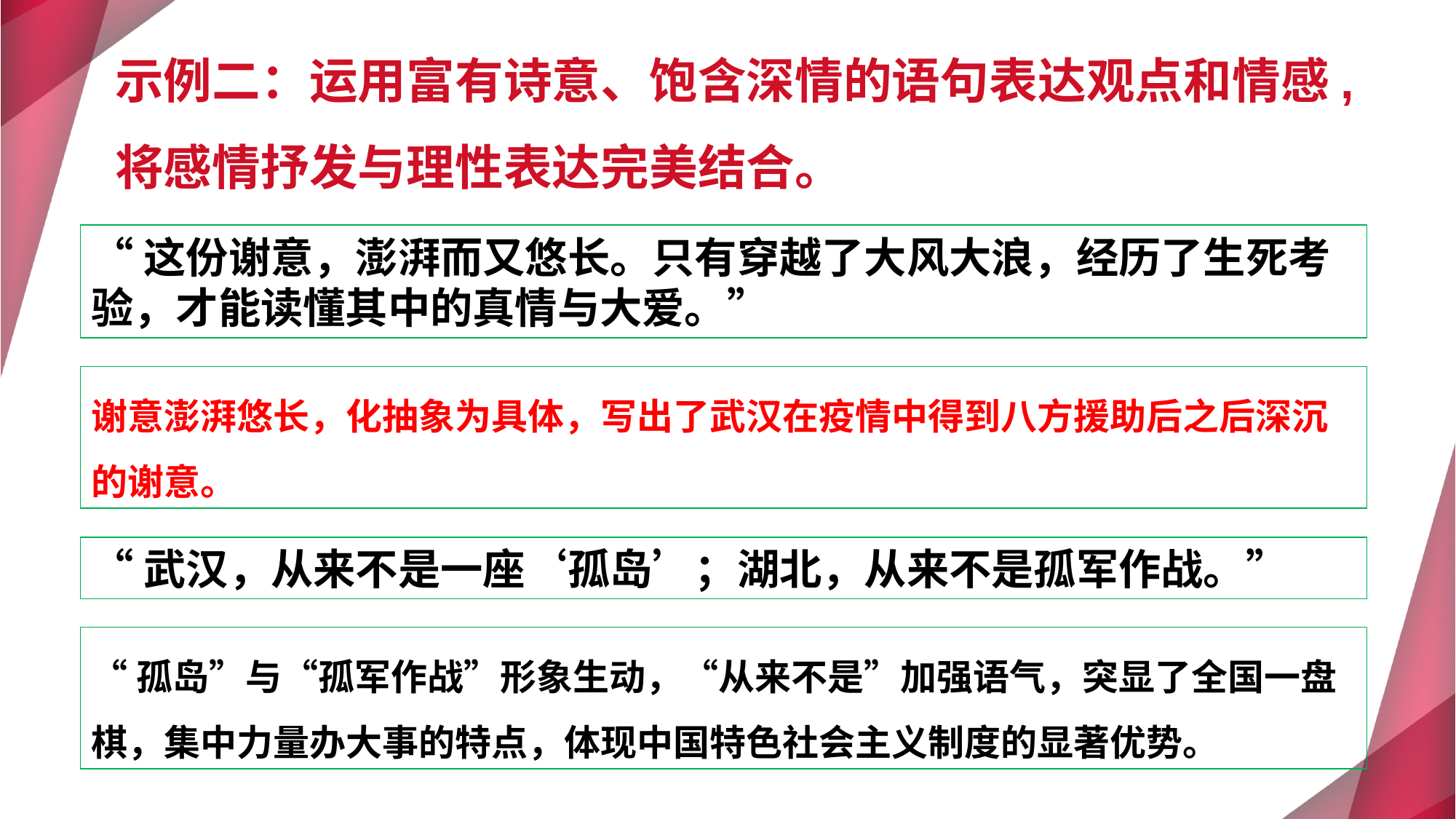

示例二：运用富有诗意、饱含深情的语句表达观点和情感,将感情抒发与理性表达完美结合。
e7d195523061f1c0f55f9af68525816972d868573ada39bc763F3977967589A5F92C178830C92595A6CE4D0132F8C206B2B04C416AAA86B7FD80AB023F78DAEB544E2F013E11B2B95AD21703D1C90034A379EC9026EFAAF5D8D3F6EDD7215B015B463D656B0929A814A5414683A393A7CC9BB506C975E20AD17C211CA623623BC48209FD1E344B18C2900D8641C9B362
“这份谢意，澎湃而又悠长。只有穿越了大风大浪，经历了生死考验，才能读懂其中的真情与大爱。”
谢意澎湃悠长，化抽象为具体，写出了武汉在疫情中得到八方援助后之后深沉的谢意。
“武汉，从来不是一座‘孤岛’；湖北，从来不是孤军作战。”
“孤岛”与“孤军作战”形象生动，“从来不是”加强语气，突显了全国一盘棋，集中力量办大事的特点，体现中国特色社会主义制度的显著优势。